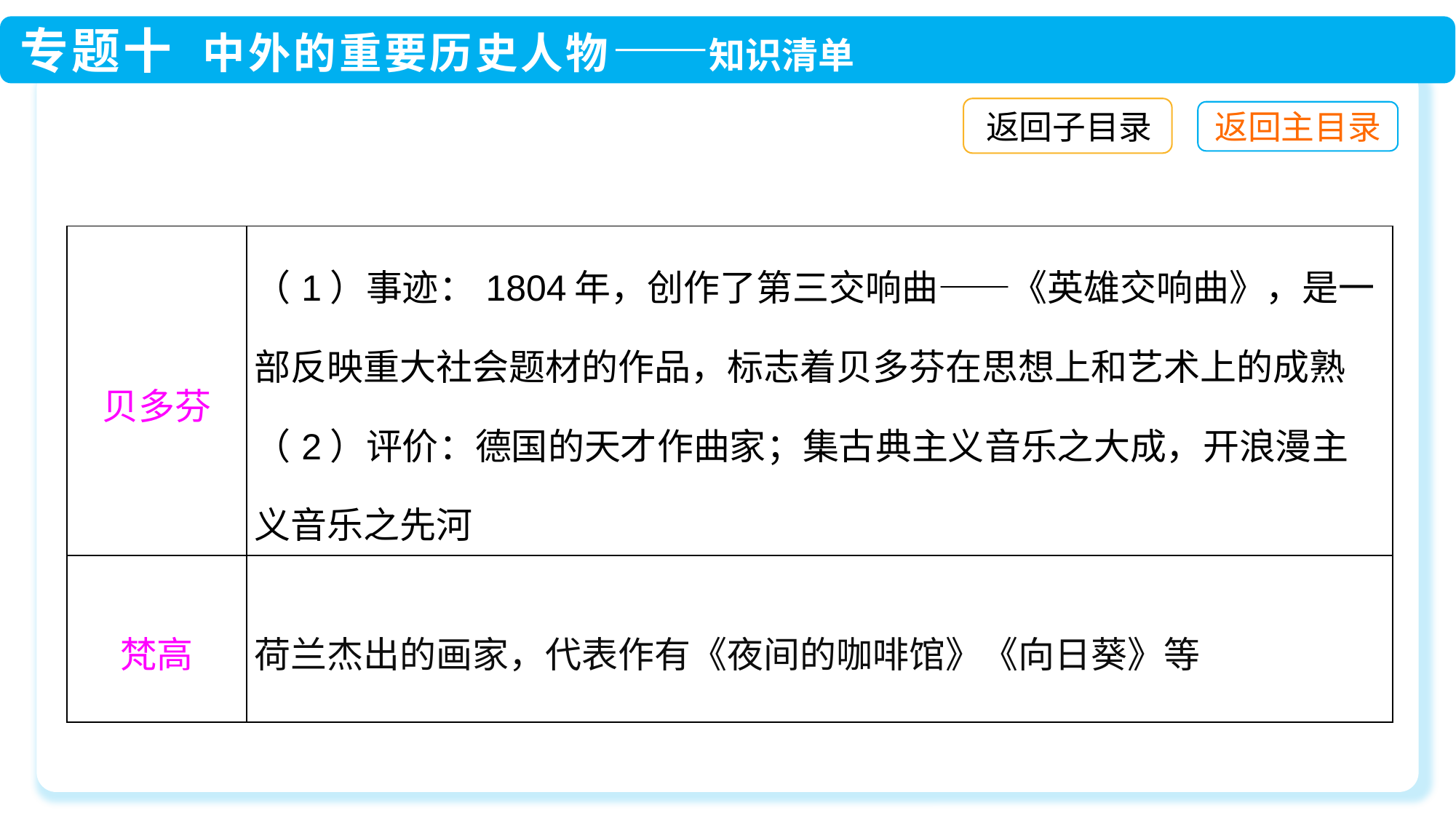

返回子目录
| 贝多芬 | （1）事迹：1804年，创作了第三交响曲——《英雄交响曲》，是一部反映重大社会题材的作品，标志着贝多芬在思想上和艺术上的成熟 （2）评价：德国的天才作曲家；集古典主义音乐之大成，开浪漫主义音乐之先河 |
| --- | --- |
| 梵高 | 荷兰杰出的画家，代表作有《夜间的咖啡馆》《向日葵》等 |